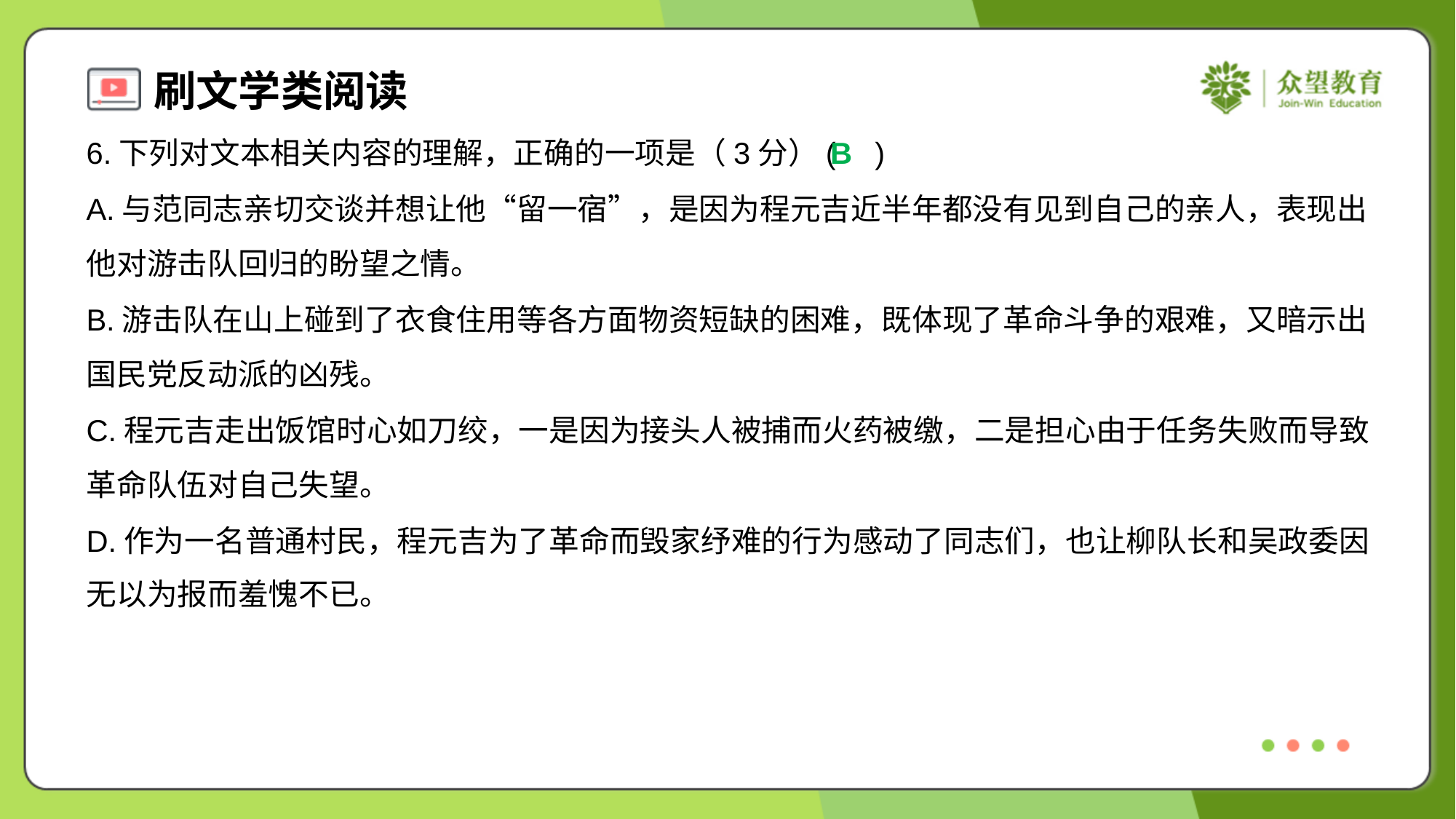

6.下列对文本相关内容的理解，正确的一项是（3分）(     )
B
A.与范同志亲切交谈并想让他“留一宿”，是因为程元吉近半年都没有见到自己的亲人，表现出
他对游击队回归的盼望之情。
B.游击队在山上碰到了衣食住用等各方面物资短缺的困难，既体现了革命斗争的艰难，又暗示出
国民党反动派的凶残。
C.程元吉走出饭馆时心如刀绞，一是因为接头人被捕而火药被缴，二是担心由于任务失败而导致
革命队伍对自己失望。
D.作为一名普通村民，程元吉为了革命而毁家纾难的行为感动了同志们，也让柳队长和吴政委因
无以为报而羞愧不已。